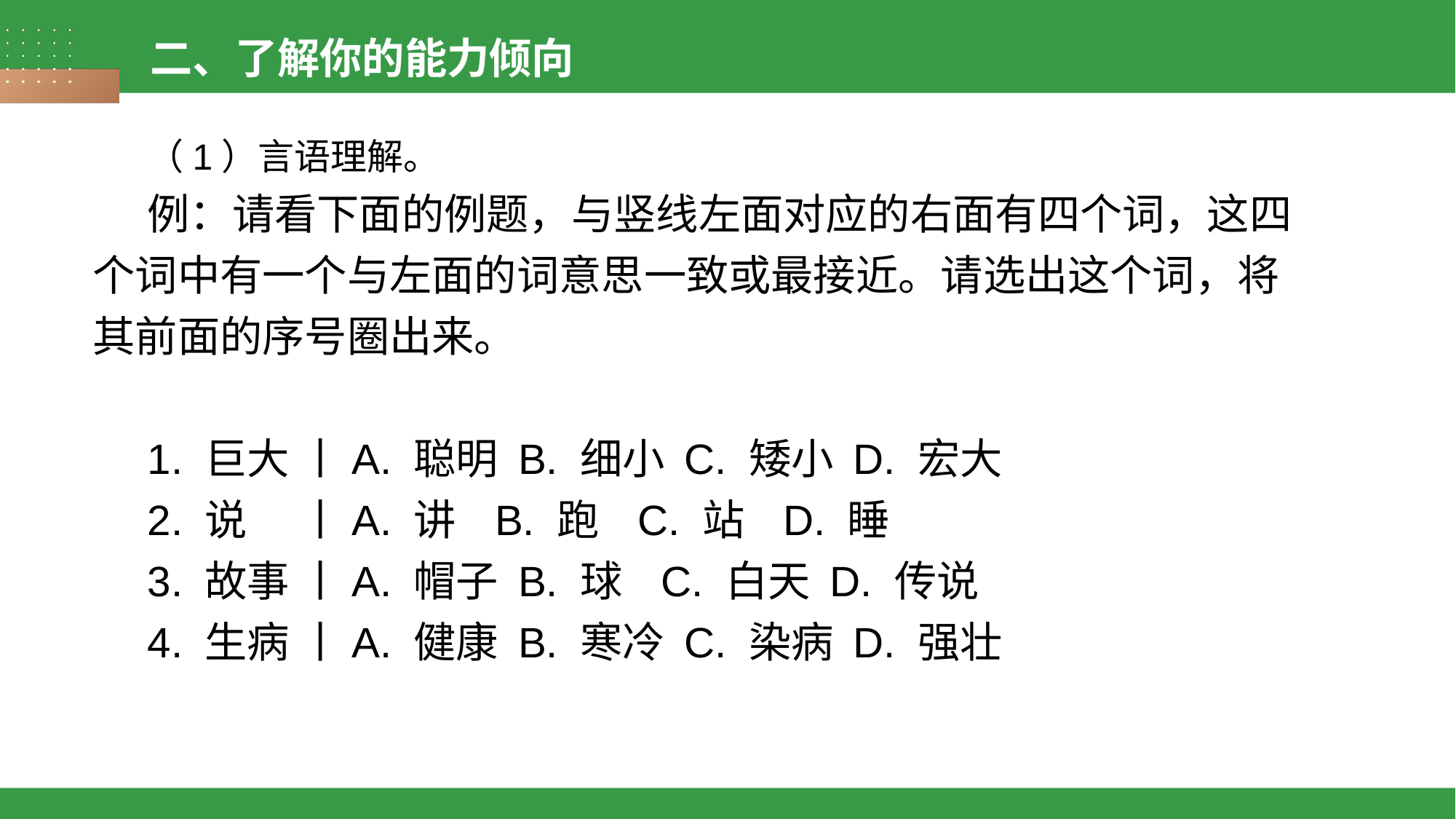

二、了解你的能力倾向
（1）言语理解。
例：请看下面的例题，与竖线左面对应的右面有四个词，这四个词中有一个与左面的词意思一致或最接近。请选出这个词，将其前面的序号圈出来。

1. 巨大 丨A. 聪明 B. 细小 C. 矮小 D. 宏大
2. 说  丨A. 讲   B. 跑   C. 站   D. 睡
3. 故事 丨A. 帽子 B. 球   C. 白天 D. 传说
4. 生病 丨A. 健康 B. 寒冷 C. 染病 D. 强壮